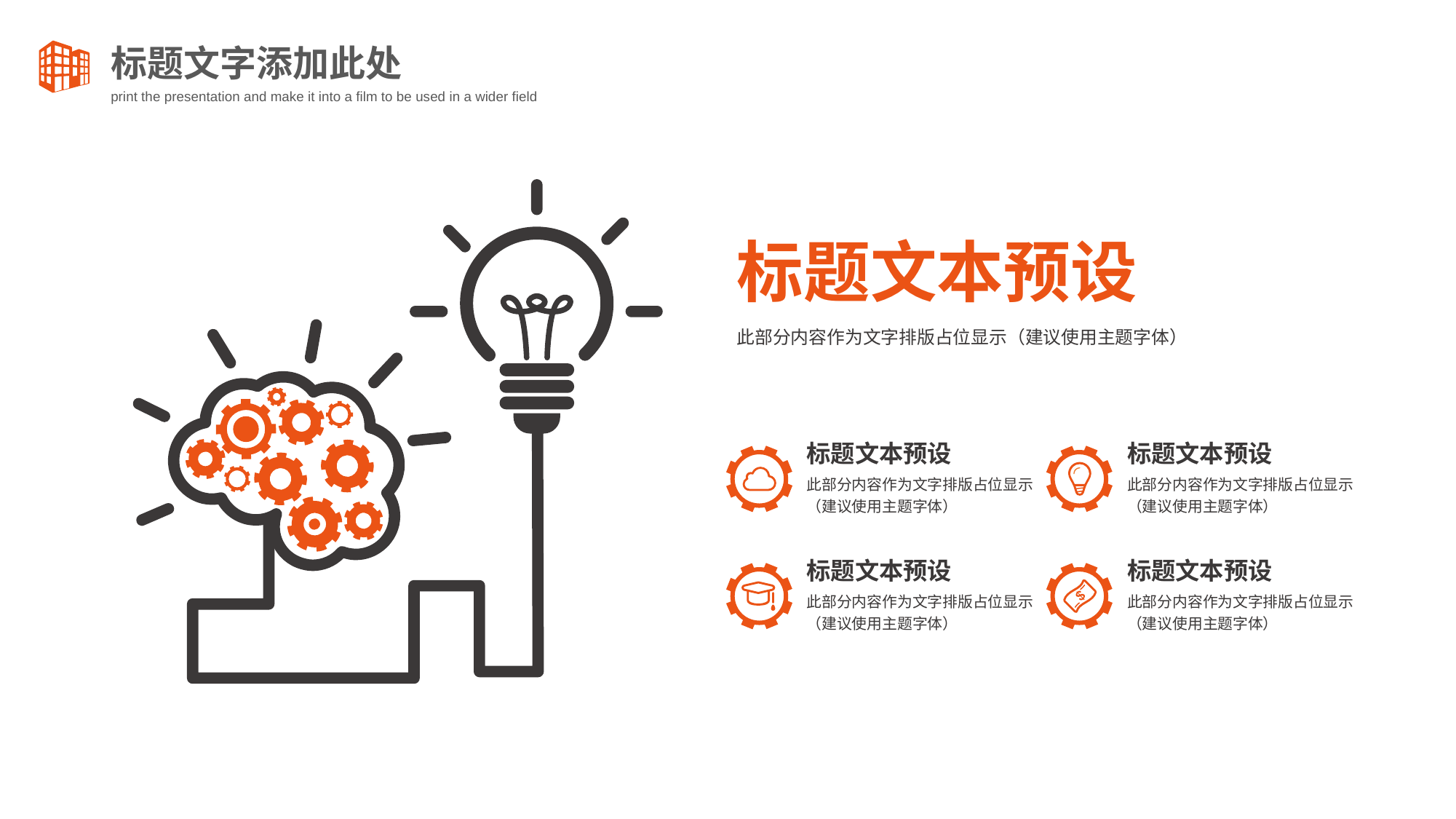

标题文字添加此处
print the presentation and make it into a film to be used in a wider field

标题文本预设

此部分内容作为文字排版占位显示（建议使用主题字体）

标题文本预设
标题文本预设

此部分内容作为文字排版占位显示
（建议使用主题字体）
此部分内容作为文字排版占位显示
（建议使用主题字体）

标题文本预设
标题文本预设

此部分内容作为文字排版占位显示
（建议使用主题字体）
此部分内容作为文字排版占位显示
（建议使用主题字体）